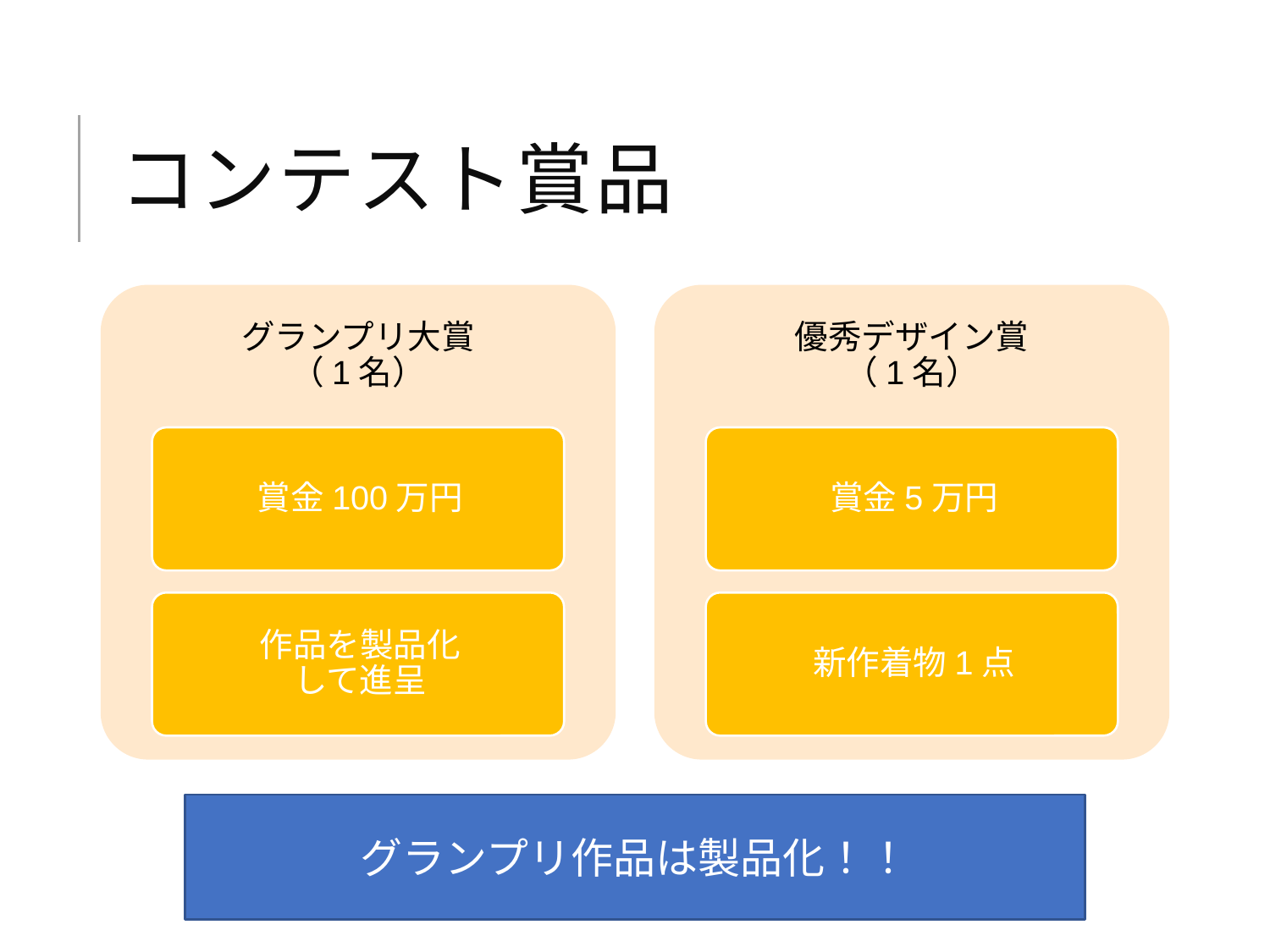

# コンテスト賞品
グランプリ大賞
（1名）
賞金100万円
作品を製品化
して進呈
優秀デザイン賞
（1名）
賞金5万円
新作着物1点
グランプリ作品は製品化！！